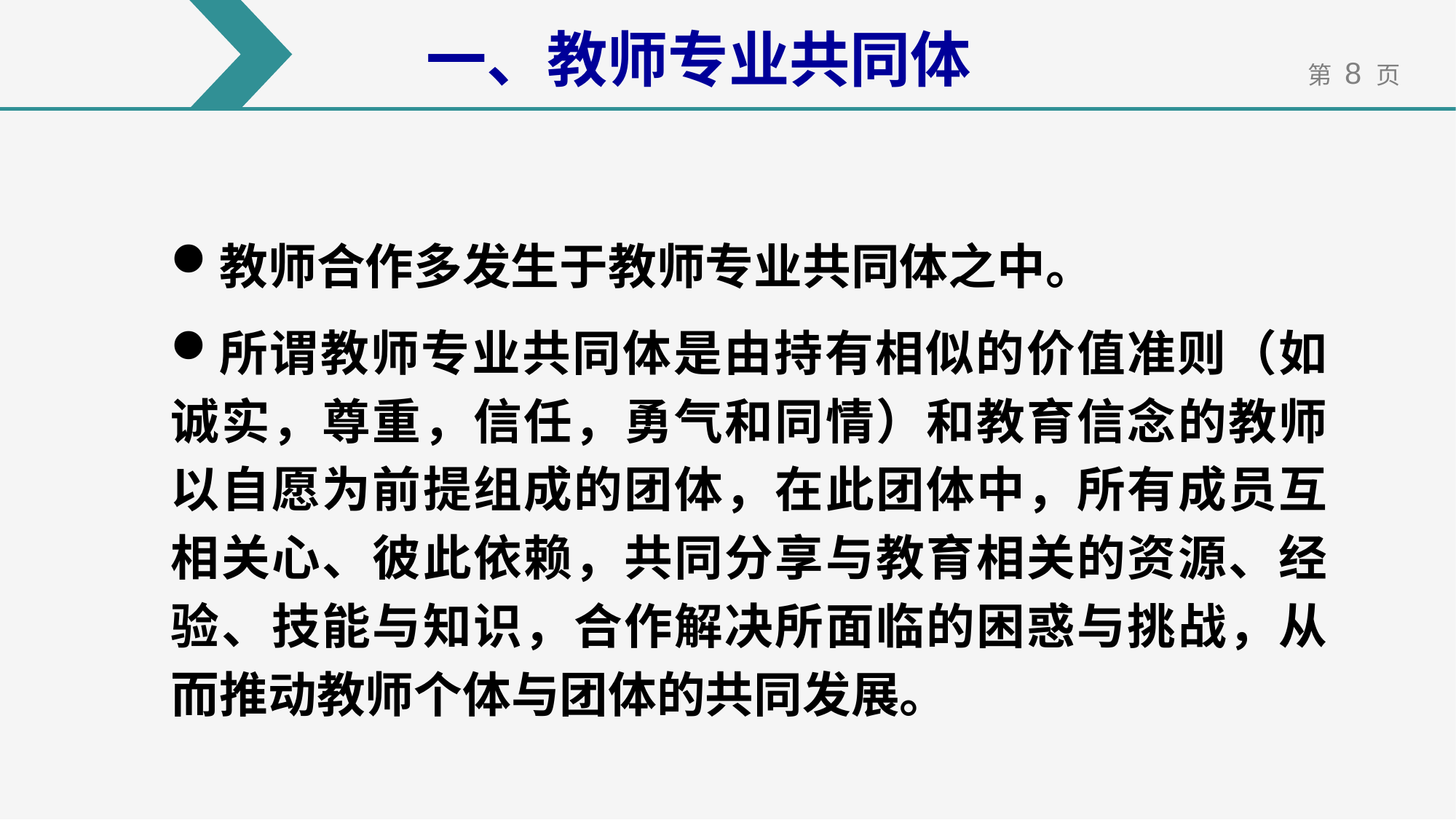

一、教师专业共同体
教师合作多发生于教师专业共同体之中。
所谓教师专业共同体是由持有相似的价值准则（如诚实，尊重，信任，勇气和同情）和教育信念的教师以自愿为前提组成的团体，在此团体中，所有成员互相关心、彼此依赖，共同分享与教育相关的资源、经验、技能与知识，合作解决所面临的困惑与挑战，从而推动教师个体与团体的共同发展。